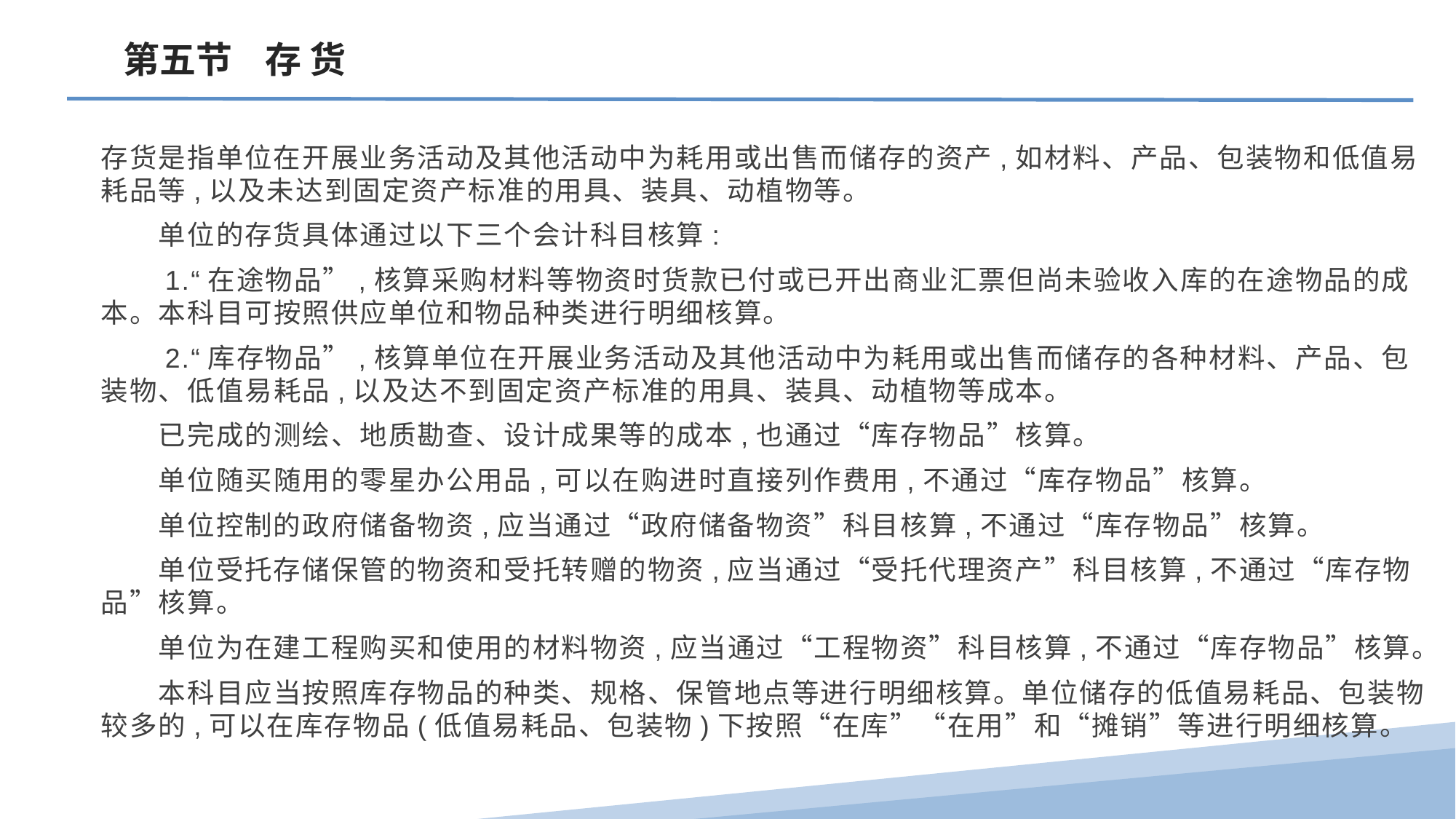

第五节    存 货
存货是指单位在开展业务活动及其他活动中为耗用或出售而储存的资产,如材料、产品、包装物和低值易耗品等,以及未达到固定资产标准的用具、装具、动植物等。
　　单位的存货具体通过以下三个会计科目核算:
　　1.“在途物品”,核算采购材料等物资时货款已付或已开出商业汇票但尚未验收入库的在途物品的成本。本科目可按照供应单位和物品种类进行明细核算。
　　2.“库存物品”,核算单位在开展业务活动及其他活动中为耗用或出售而储存的各种材料、产品、包装物、低值易耗品,以及达不到固定资产标准的用具、装具、动植物等成本。
　　已完成的测绘、地质勘查、设计成果等的成本,也通过“库存物品”核算。
　　单位随买随用的零星办公用品,可以在购进时直接列作费用,不通过“库存物品”核算。
　　单位控制的政府储备物资,应当通过“政府储备物资”科目核算,不通过“库存物品”核算。
　　单位受托存储保管的物资和受托转赠的物资,应当通过“受托代理资产”科目核算,不通过“库存物品”核算。
　　单位为在建工程购买和使用的材料物资,应当通过“工程物资”科目核算,不通过“库存物品”核算。
　　本科目应当按照库存物品的种类、规格、保管地点等进行明细核算。单位储存的低值易耗品、包装物较多的,可以在库存物品(低值易耗品、包装物)下按照“在库”“在用”和“摊销”等进行明细核算。